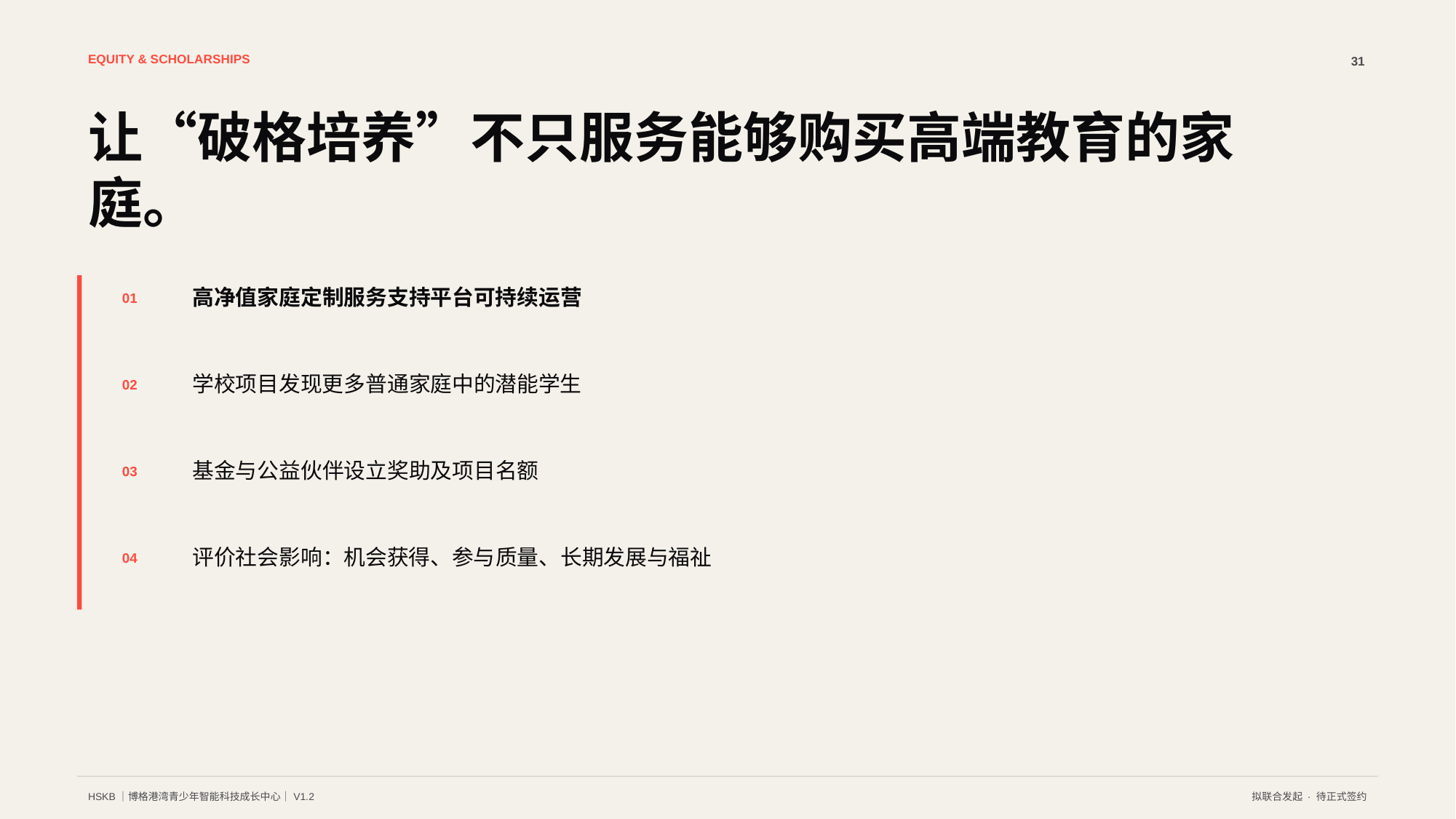

EQUITY & SCHOLARSHIPS
31
让“破格培养”不只服务能够购买高端教育的家庭。

高净值家庭定制服务支持平台可持续运营
01
学校项目发现更多普通家庭中的潜能学生
02
基金与公益伙伴设立奖助及项目名额
03
评价社会影响：机会获得、参与质量、长期发展与福祉
04

HSKB｜博格港湾青少年智能科技成长中心｜V1.2
拟联合发起 · 待正式签约